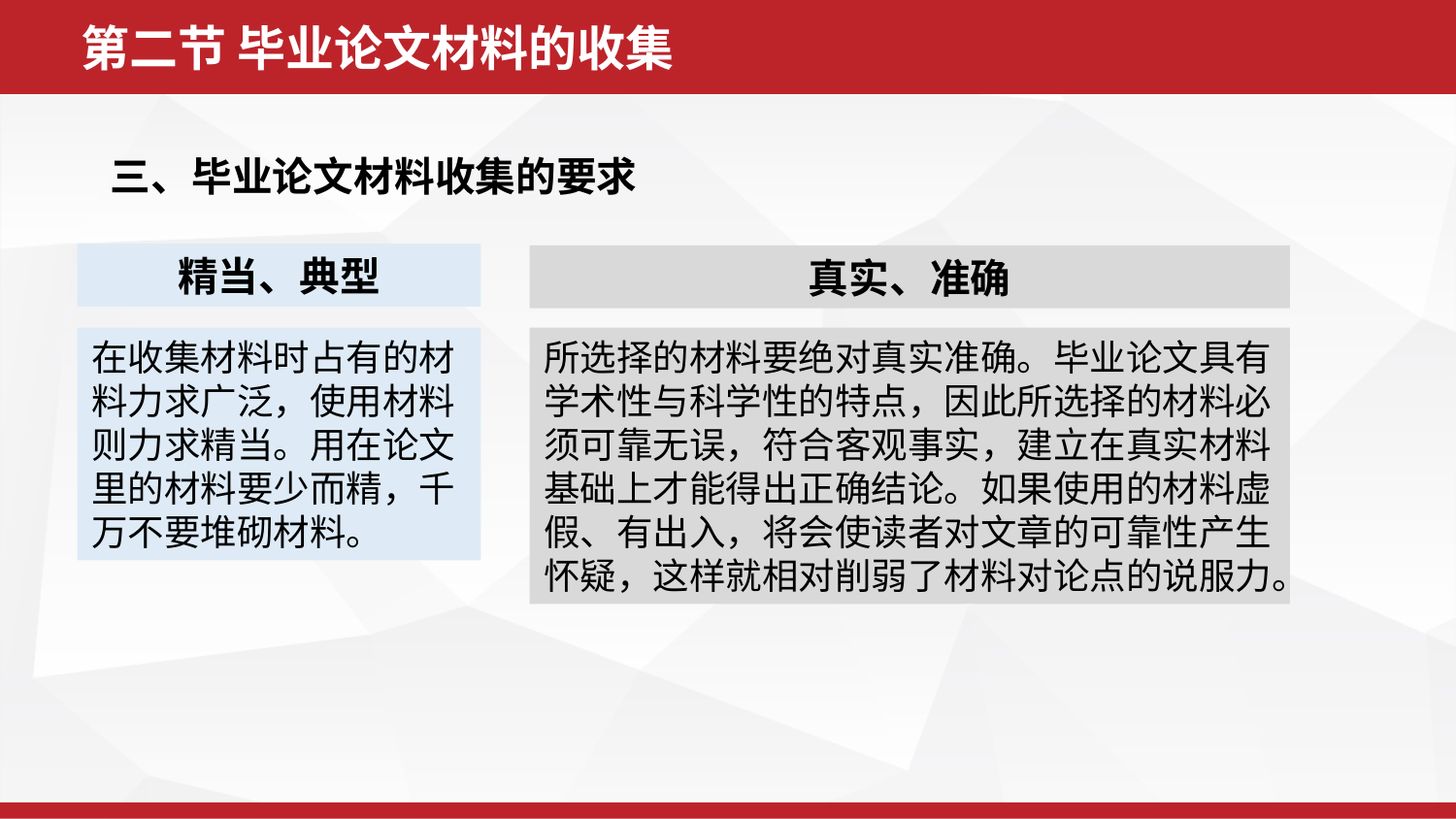

第二节 毕业论文材料的收集
 三、毕业论文材料收集的要求
精当、典型
真实、准确
在收集材料时占有的材料力求广泛，使用材料则力求精当。用在论文里的材料要少而精，千万不要堆砌材料。
所选择的材料要绝对真实准确。毕业论文具有学术性与科学性的特点，因此所选择的材料必须可靠无误，符合客观事实，建立在真实材料基础上才能得出正确结论。如果使用的材料虚假、有出入，将会使读者对文章的可靠性产生怀疑，这样就相对削弱了材料对论点的说服力。